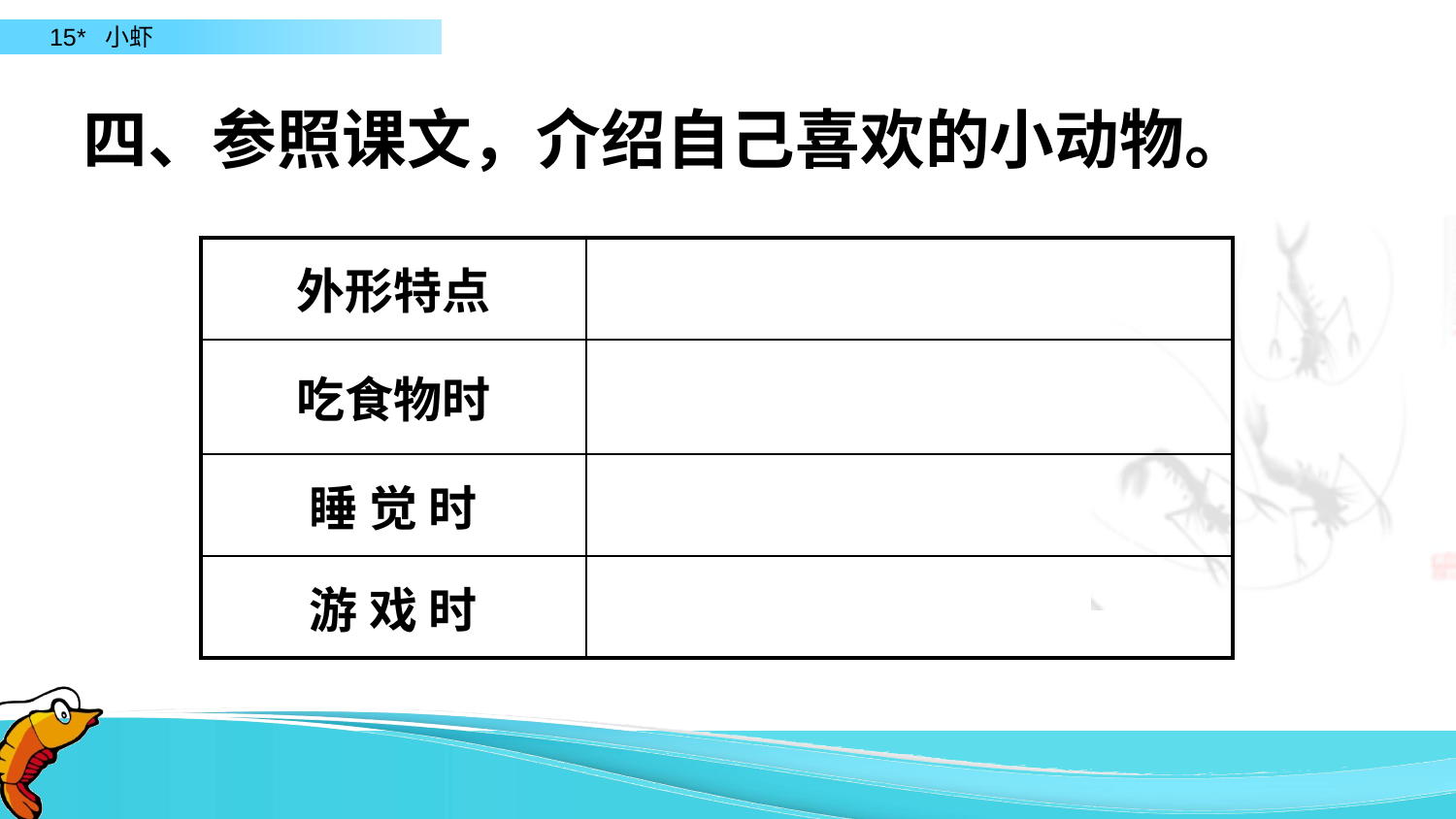

四、参照课文，介绍自己喜欢的小动物。

| 外形特点 |  |
| --- | --- |
| 吃食物时 |  |
| 睡 觉 时 |  |
| 游 戏 时 |  |